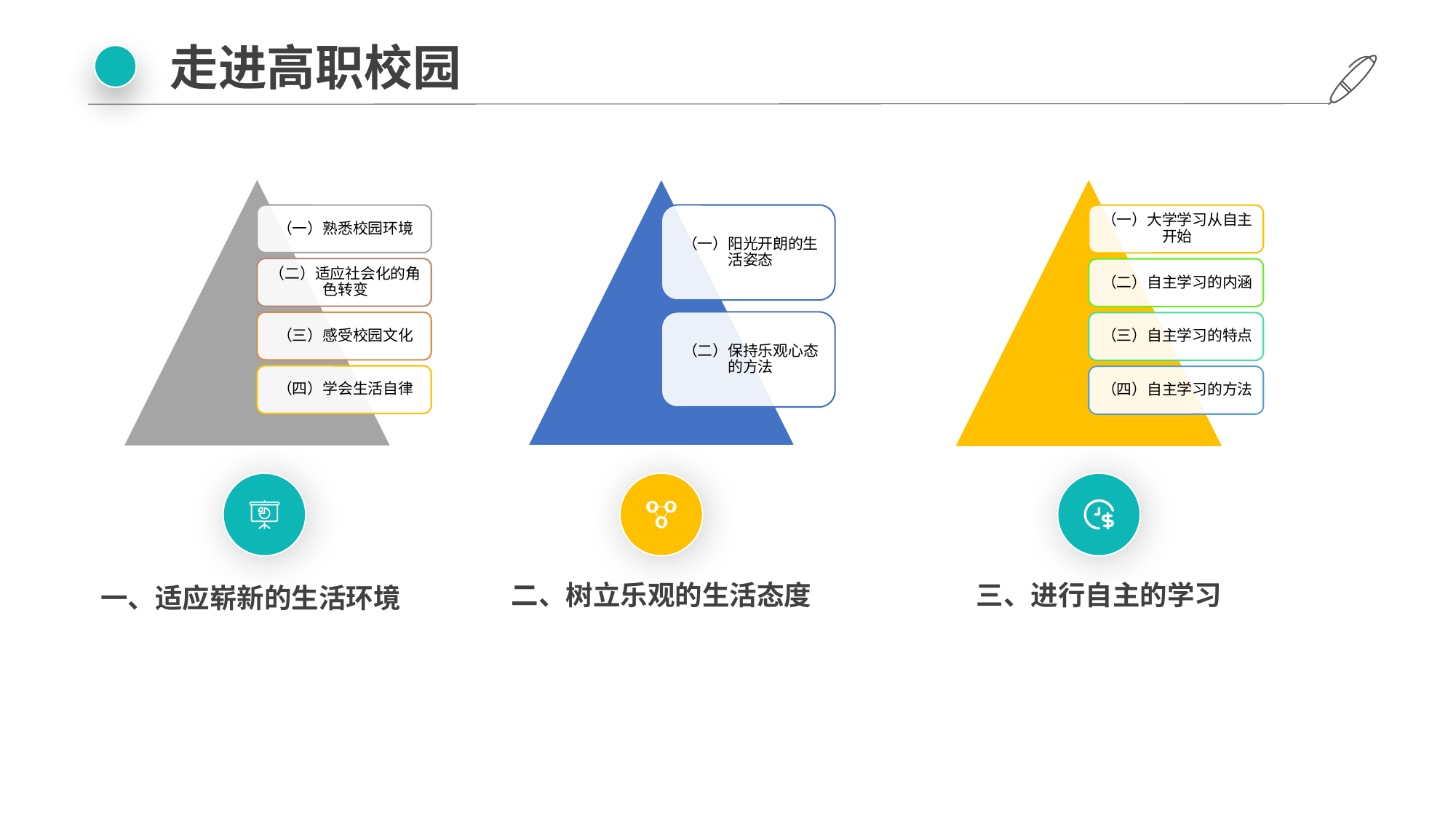

走进高职校园

（一）熟悉校园环境
（二）适应社会化的角色转变
（三）感受校园文化
（四）学会生活自律
（一）大学学习从自主开始
（二）自主学习的内涵
（三）自主学习的特点
（四）自主学习的方法
（一）阳光开朗的生活姿态
（二）保持乐观心态的方法

二、树立乐观的生活态度
三、进行自主的学习
一、适应崭新的生活环境